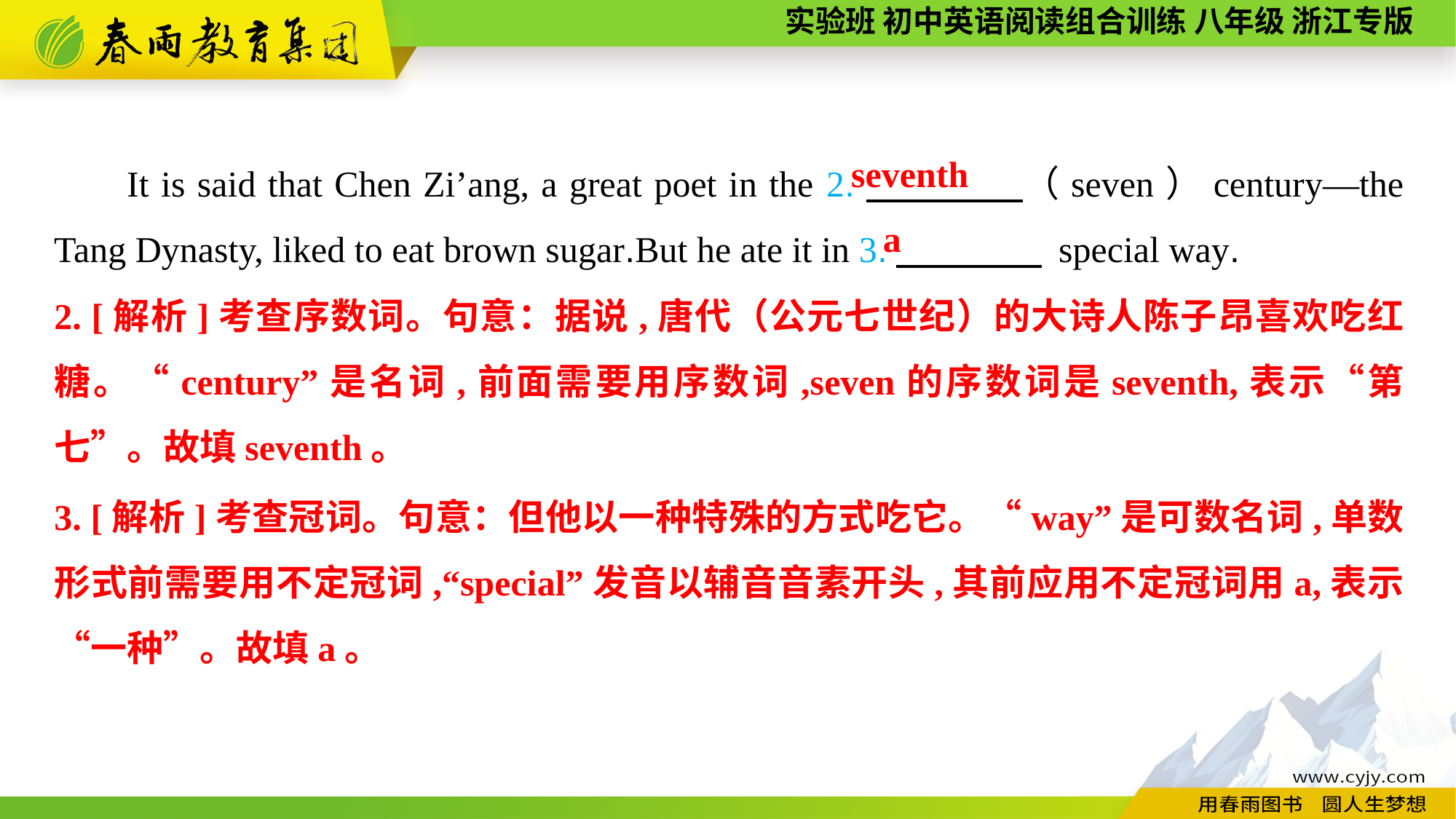

It is said that Chen Zi’ang, a great poet in the 2.　　　　（seven）century—the Tang Dynasty, liked to eat brown sugar.But he ate it in 3.　　　　 special way.
seventh
a
2. [解析]考查序数词。句意：据说,唐代（公元七世纪）的大诗人陈子昂喜欢吃红糖。“century”是名词,前面需要用序数词,seven的序数词是seventh,表示“第七”。故填seventh。
3. [解析]考查冠词。句意：但他以一种特殊的方式吃它。“way”是可数名词,单数形式前需要用不定冠词,“special”发音以辅音音素开头,其前应用不定冠词用a,表示“一种”。故填a。